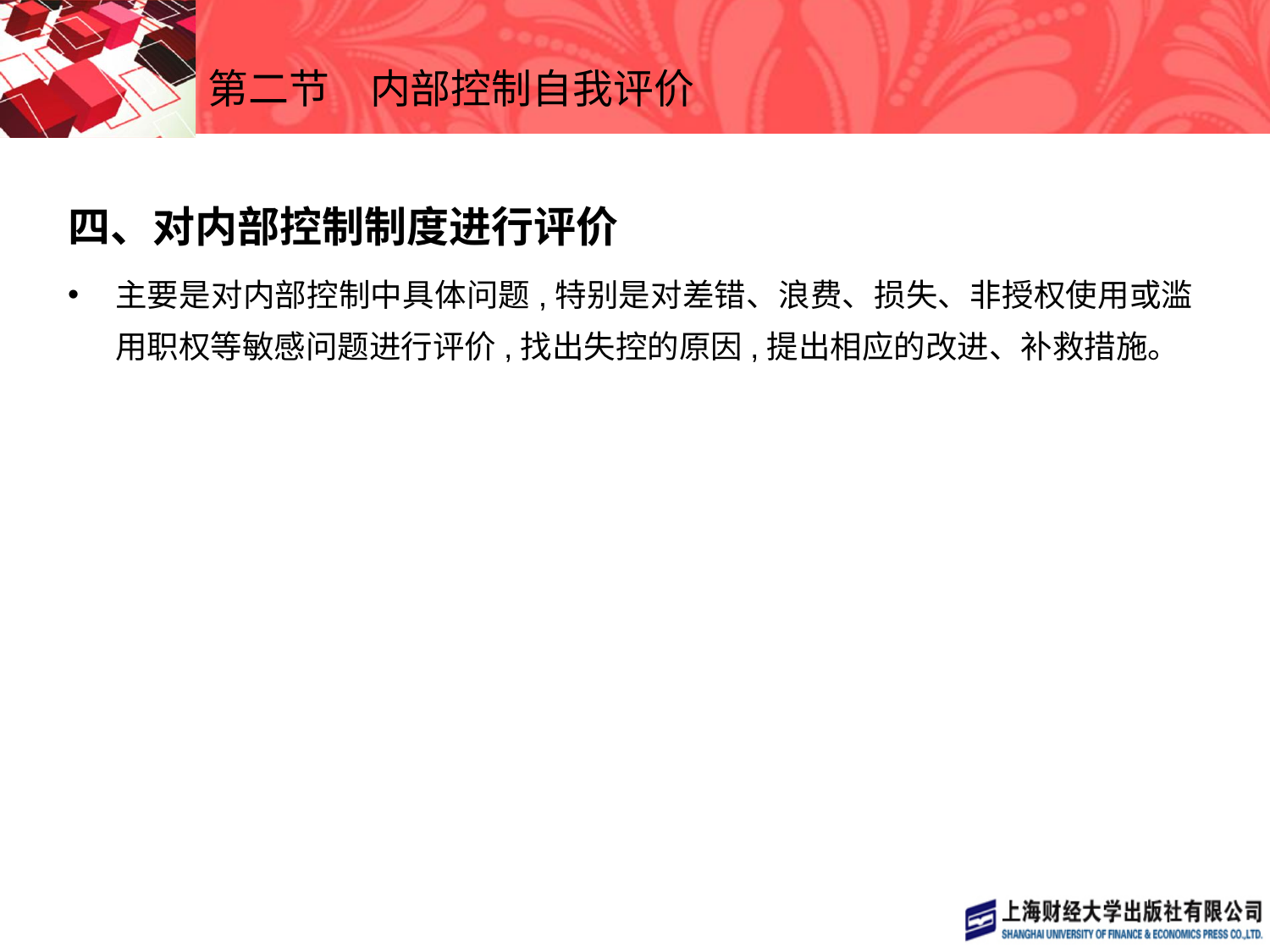

# 第二节　内部控制自我评价
四、对内部控制制度进行评价
主要是对内部控制中具体问题,特别是对差错、浪费、损失、非授权使用或滥用职权等敏感问题进行评价,找出失控的原因,提出相应的改进、补救措施。